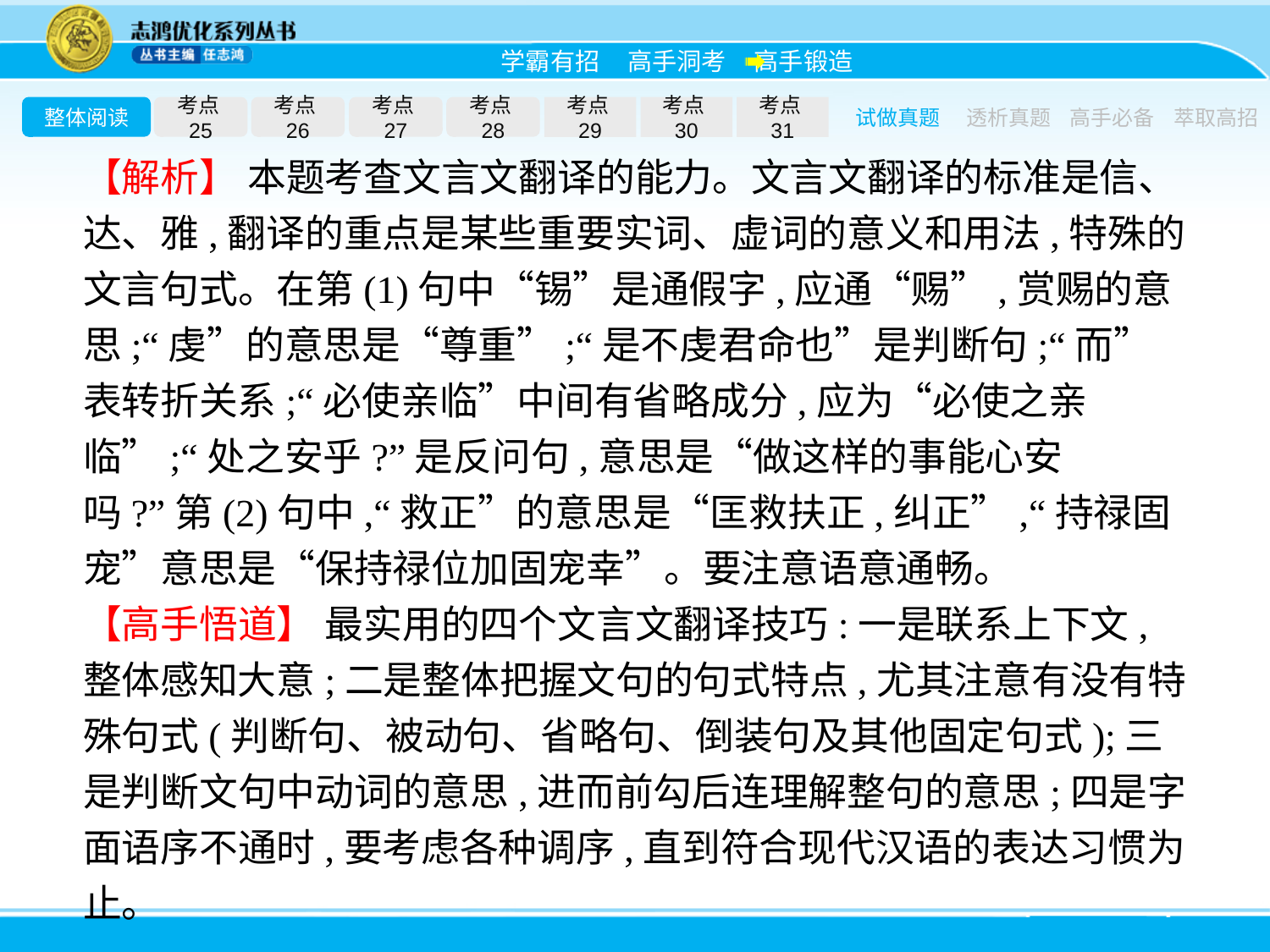

整体阅读
考点25
考点26
考点27
考点28
考点29
考点30
考点31
试做真题
透析真题
高手必备
萃取高招
【解析】 本题考查文言文翻译的能力。文言文翻译的标准是信、达、雅,翻译的重点是某些重要实词、虚词的意义和用法,特殊的文言句式。在第(1)句中“锡”是通假字,应通“赐”,赏赐的意思;“虔”的意思是“尊重”;“是不虔君命也”是判断句;“而”表转折关系;“必使亲临”中间有省略成分,应为“必使之亲临”;“处之安乎?”是反问句,意思是“做这样的事能心安吗?”第(2)句中,“救正”的意思是“匡救扶正,纠正”,“持禄固宠”意思是“保持禄位加固宠幸”。要注意语意通畅。
【高手悟道】 最实用的四个文言文翻译技巧:一是联系上下文,整体感知大意;二是整体把握文句的句式特点,尤其注意有没有特殊句式(判断句、被动句、省略句、倒装句及其他固定句式);三是判断文句中动词的意思,进而前勾后连理解整句的意思;四是字面语序不通时,要考虑各种调序,直到符合现代汉语的表达习惯为止。